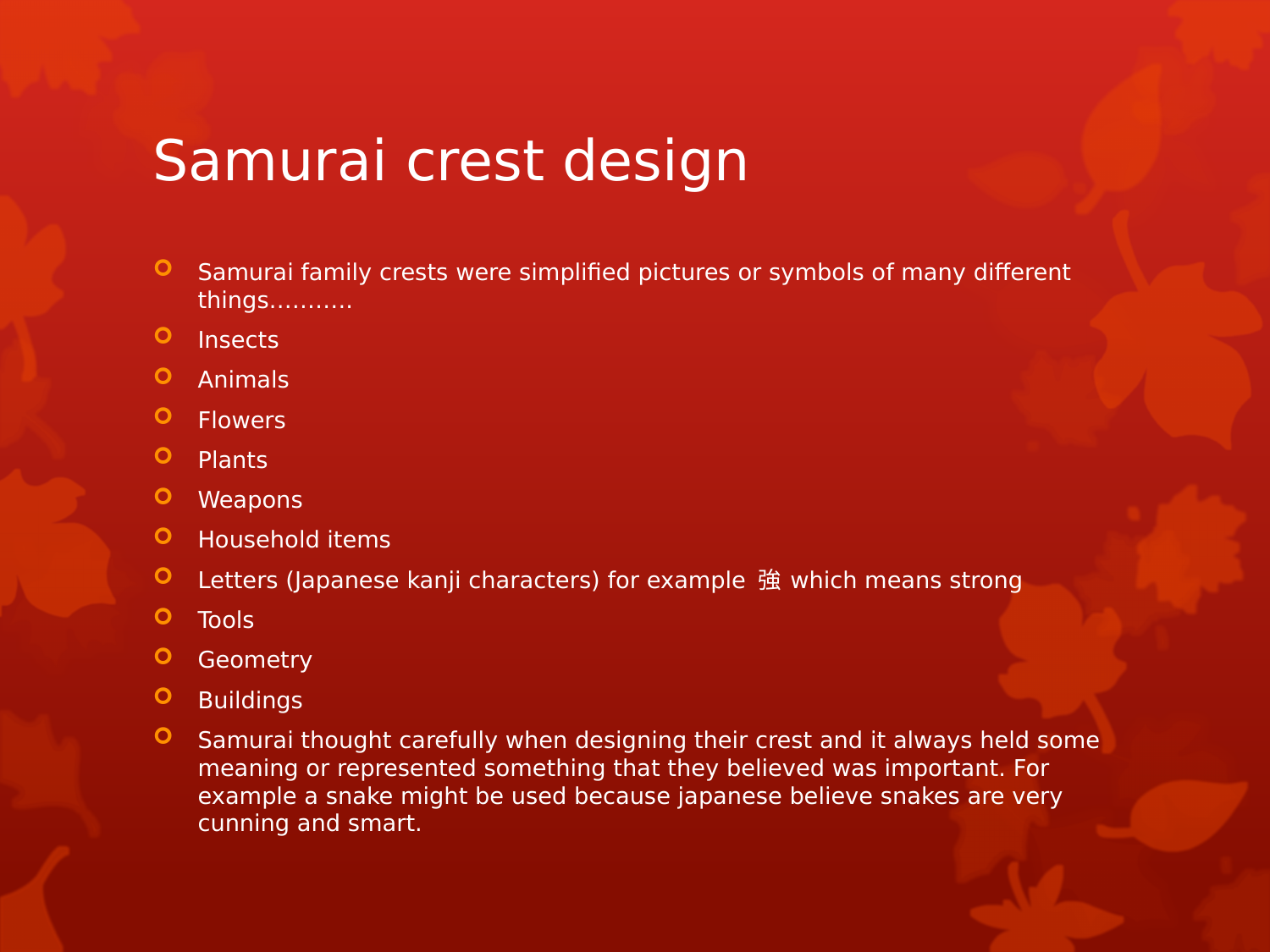

# Samurai crest design
Samurai family crests were simplified pictures or symbols of many different things………..
Insects
Animals
Flowers
Plants
Weapons
Household items
Letters (Japanese kanji characters) for example 強 which means strong
Tools
Geometry
Buildings
Samurai thought carefully when designing their crest and it always held some meaning or represented something that they believed was important. For example a snake might be used because japanese believe snakes are very cunning and smart.